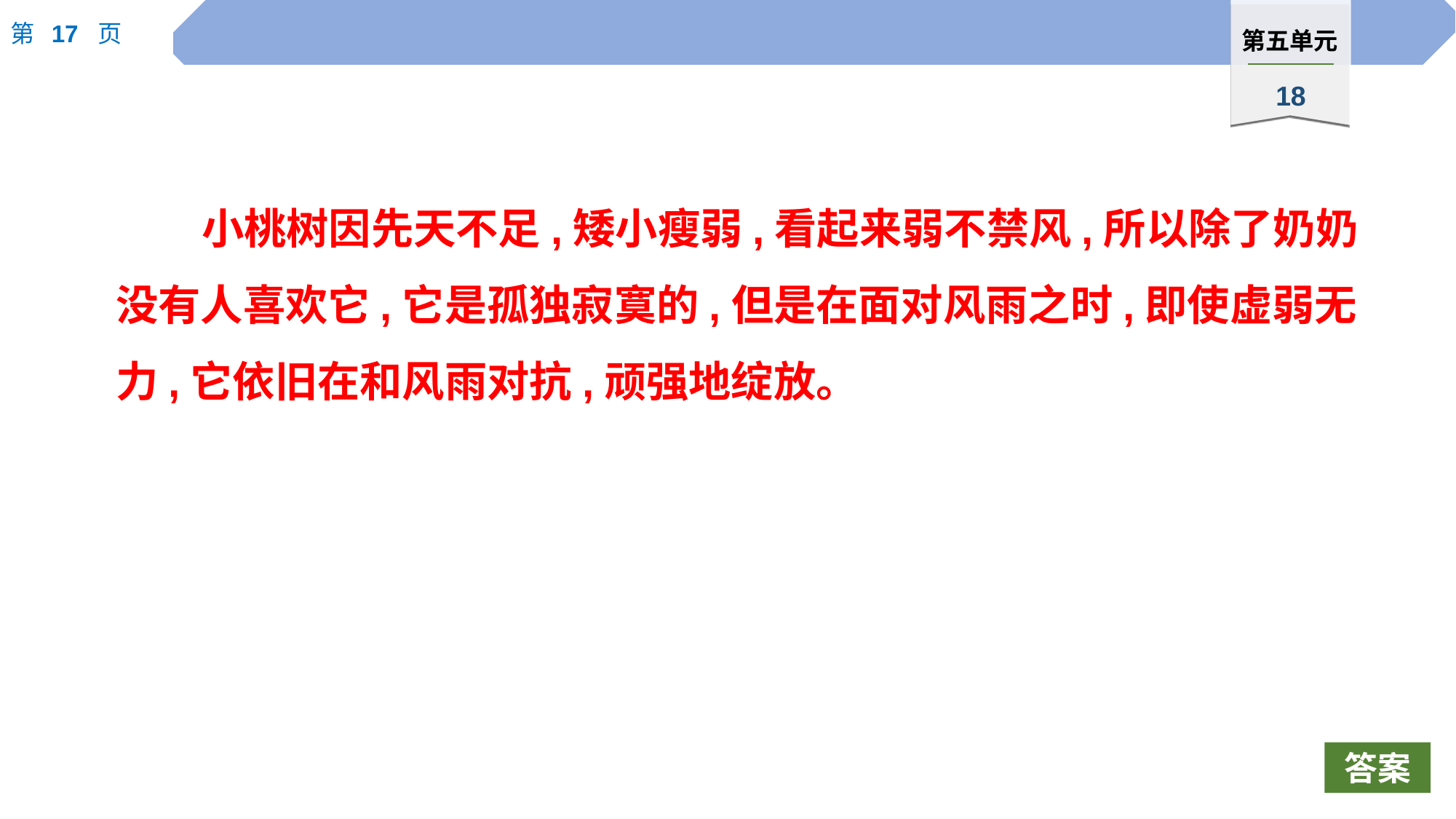

小桃树因先天不足,矮小瘦弱,看起来弱不禁风,所以除了奶奶没有人喜欢它,它是孤独寂寞的,但是在面对风雨之时,即使虚弱无力,它依旧在和风雨对抗,顽强地绽放。
答案